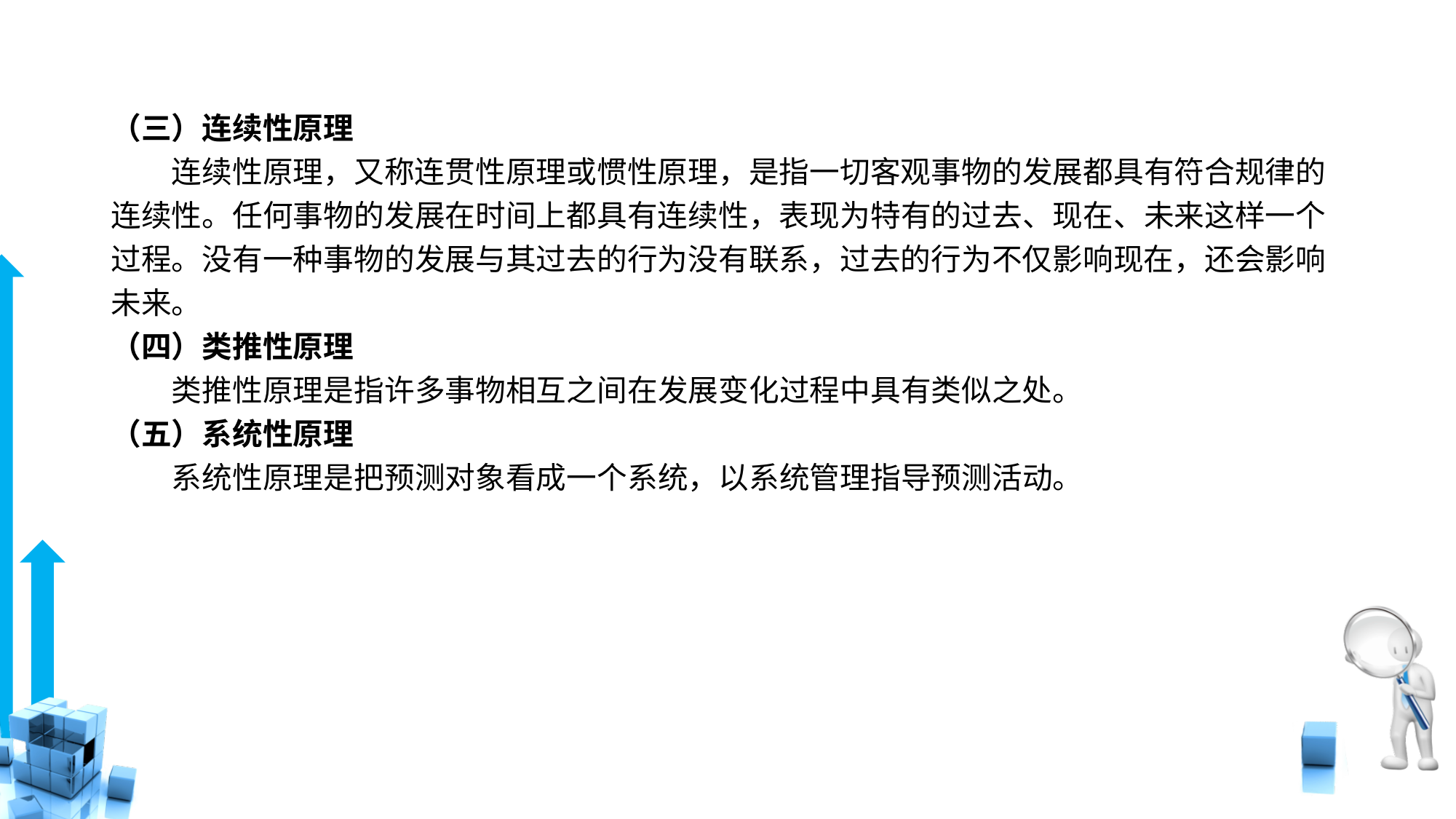

# （三）连续性原理
　　连续性原理，又称连贯性原理或惯性原理，是指一切客观事物的发展都具有符合规律的连续性。任何事物的发展在时间上都具有连续性，表现为特有的过去、现在、未来这样一个过程。没有一种事物的发展与其过去的行为没有联系，过去的行为不仅影响现在，还会影响未来。
（四）类推性原理
　　类推性原理是指许多事物相互之间在发展变化过程中具有类似之处。
（五）系统性原理
　　系统性原理是把预测对象看成一个系统，以系统管理指导预测活动。